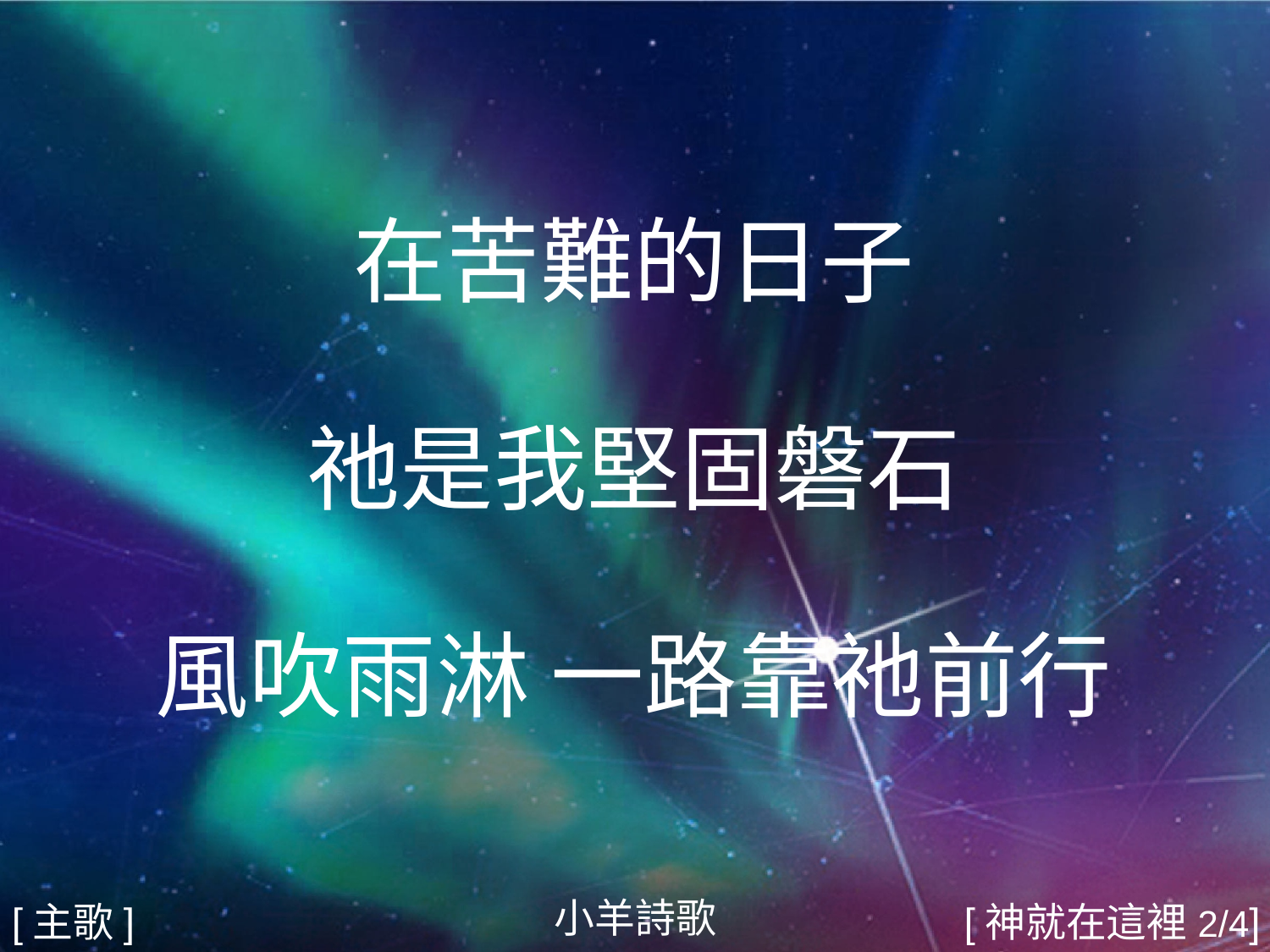

在苦難的日子

祂是我堅固磐石

風吹雨淋 一路靠祂前行
#

小羊詩歌
[主歌]
[神就在這裡2/4]